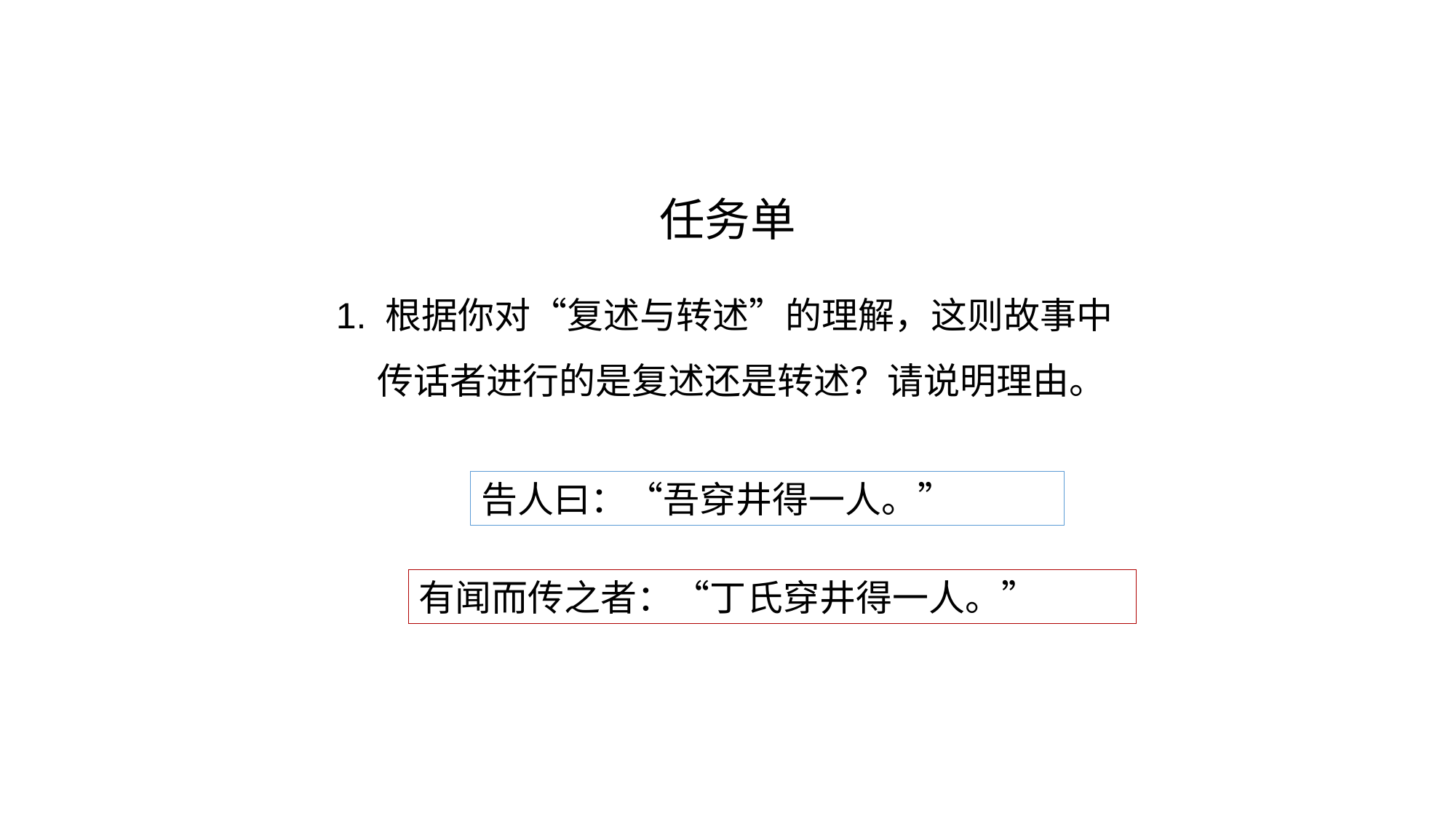

# 任务单
1. 根据你对“复述与转述”的理解，这则故事中
    传话者进行的是复述还是转述？请说明理由。
告人曰：“吾穿井得一人。”
有闻而传之者：“丁氏穿井得一人。”